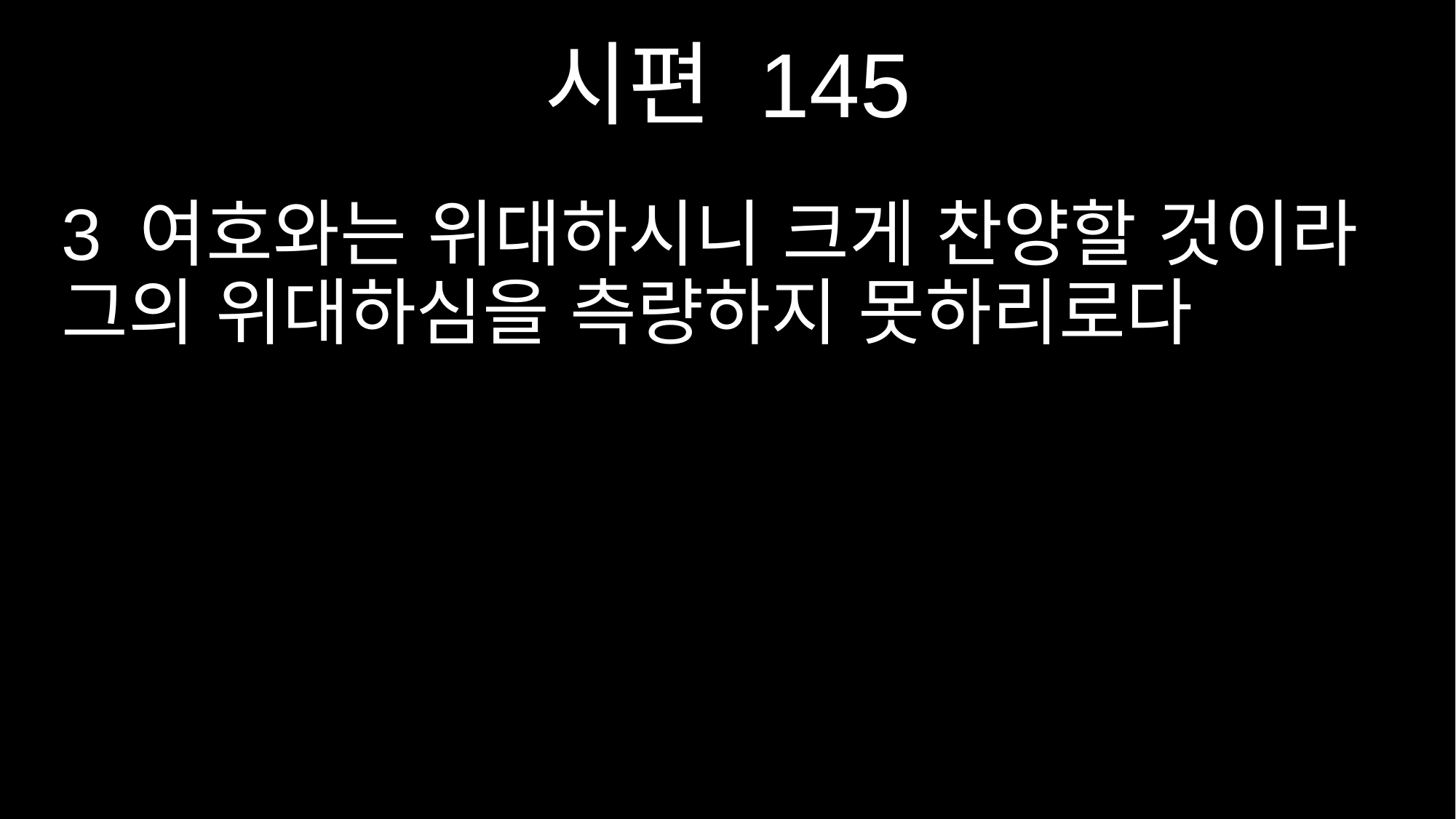

시편 145
3 여호와는 위대하시니 크게 찬양할 것이라 그의 위대하심을 측량하지 못하리로다